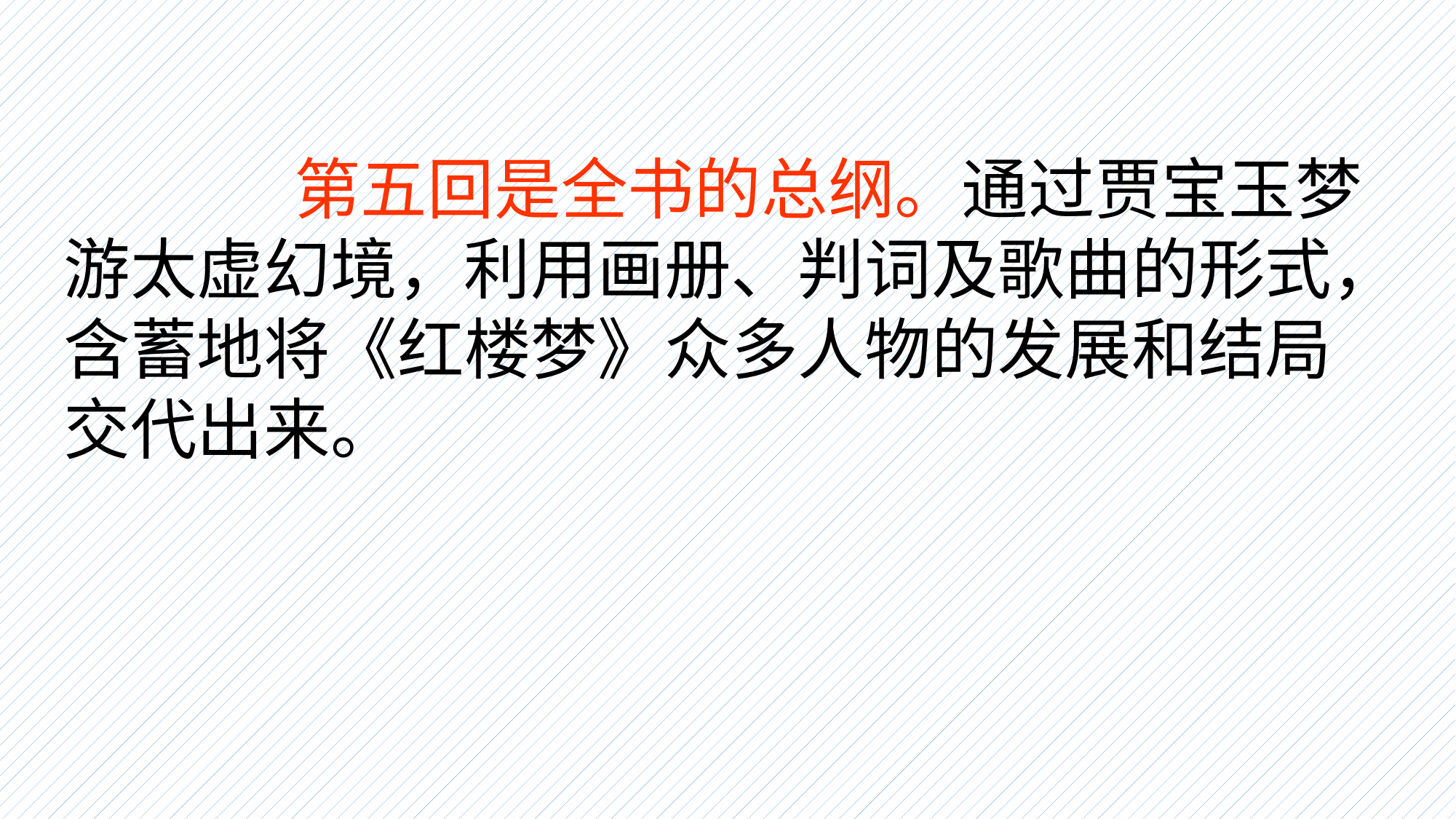

第五回是全书的总纲。通过贾宝玉梦游太虚幻境，利用画册、判词及歌曲的形式，含蓄地将《红楼梦》众多人物的发展和结局交代出来。